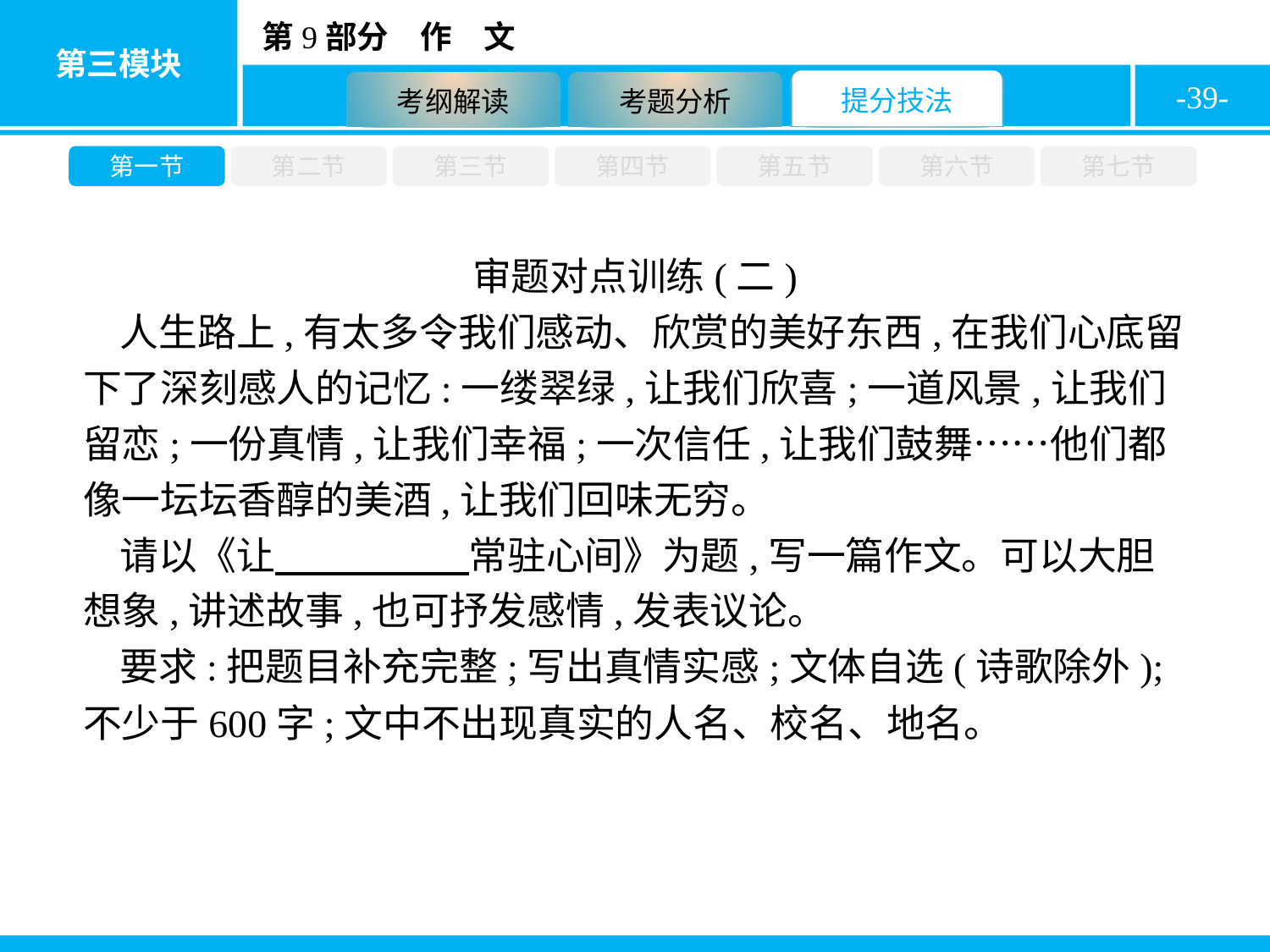

-39-
第一节
第二节
第三节
第四节
第五节
第六节
第七节
审题对点训练(二)
人生路上,有太多令我们感动、欣赏的美好东西,在我们心底留下了深刻感人的记忆:一缕翠绿,让我们欣喜;一道风景,让我们留恋;一份真情,让我们幸福;一次信任,让我们鼓舞……他们都像一坛坛香醇的美酒,让我们回味无穷。
请以《让　　　　　常驻心间》为题,写一篇作文。可以大胆想象,讲述故事,也可抒发感情,发表议论。
要求:把题目补充完整;写出真情实感;文体自选(诗歌除外);不少于600字;文中不出现真实的人名、校名、地名。